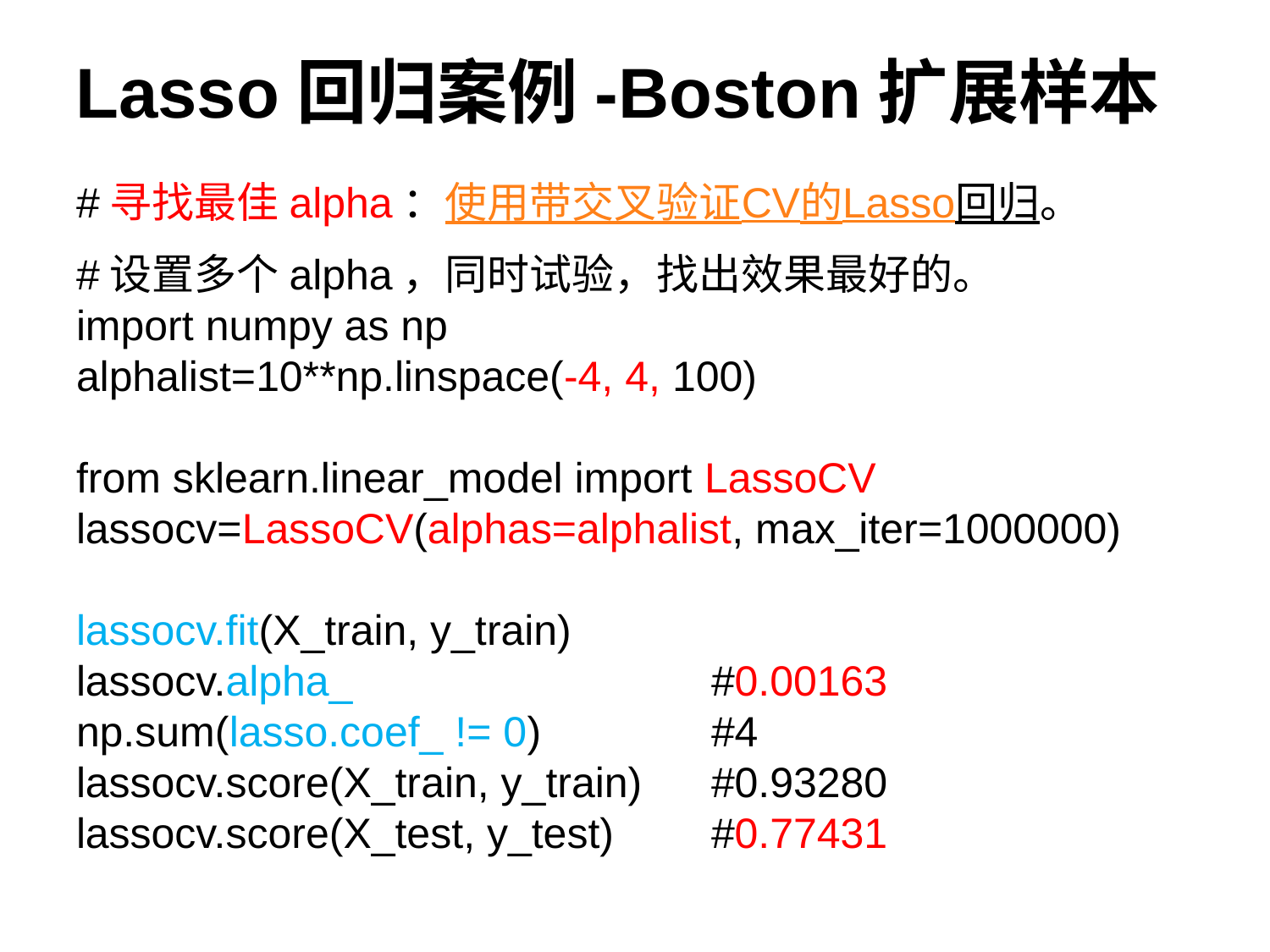

# Lasso回归案例-Boston扩展样本
#寻找最佳alpha：使用带交叉验证CV的Lasso回归。
#设置多个alpha，同时试验，找出效果最好的。
import numpy as np
alphalist=10**np.linspace(-4, 4, 100)

from sklearn.linear_model import LassoCV
lassocv=LassoCV(alphas=alphalist, max_iter=1000000)

lassocv.fit(X_train, y_train)
lassocv.alpha_			#0.00163
np.sum(lasso.coef_ != 0)		#4
lassocv.score(X_train, y_train)	#0.93280
lassocv.score(X_test, y_test)	#0.77431